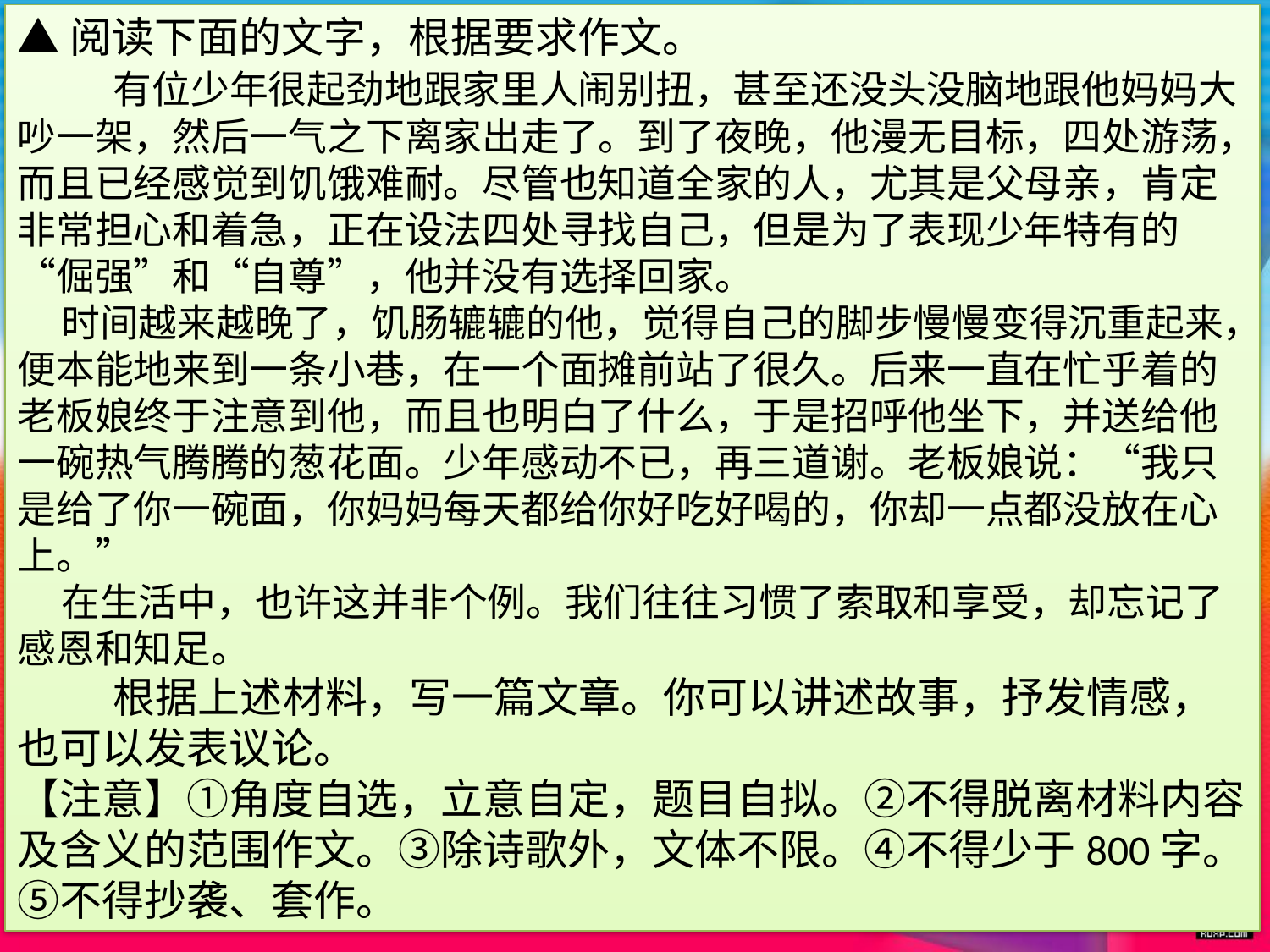

▲阅读下面的文字，根据要求作文。
         有位少年很起劲地跟家里人闹别扭，甚至还没头没脑地跟他妈妈大吵一架，然后一气之下离家出走了。到了夜晚，他漫无目标，四处游荡，而且已经感觉到饥饿难耐。尽管也知道全家的人，尤其是父母亲，肯定非常担心和着急，正在设法四处寻找自己，但是为了表现少年特有的“倔强”和“自尊”，他并没有选择回家。
    时间越来越晚了，饥肠辘辘的他，觉得自己的脚步慢慢变得沉重起来，便本能地来到一条小巷，在一个面摊前站了很久。后来一直在忙乎着的老板娘终于注意到他，而且也明白了什么，于是招呼他坐下，并送给他一碗热气腾腾的葱花面。少年感动不已，再三道谢。老板娘说：“我只是给了你一碗面，你妈妈每天都给你好吃好喝的，你却一点都没放在心上。”
    在生活中，也许这并非个例。我们往往习惯了索取和享受，却忘记了感恩和知足。
         根据上述材料，写一篇文章。你可以讲述故事，抒发情感，也可以发表议论。
【注意】①角度自选，立意自定，题目自拟。②不得脱离材料内容及含义的范围作文。③除诗歌外，文体不限。④不得少于800字。⑤不得抄袭、套作。